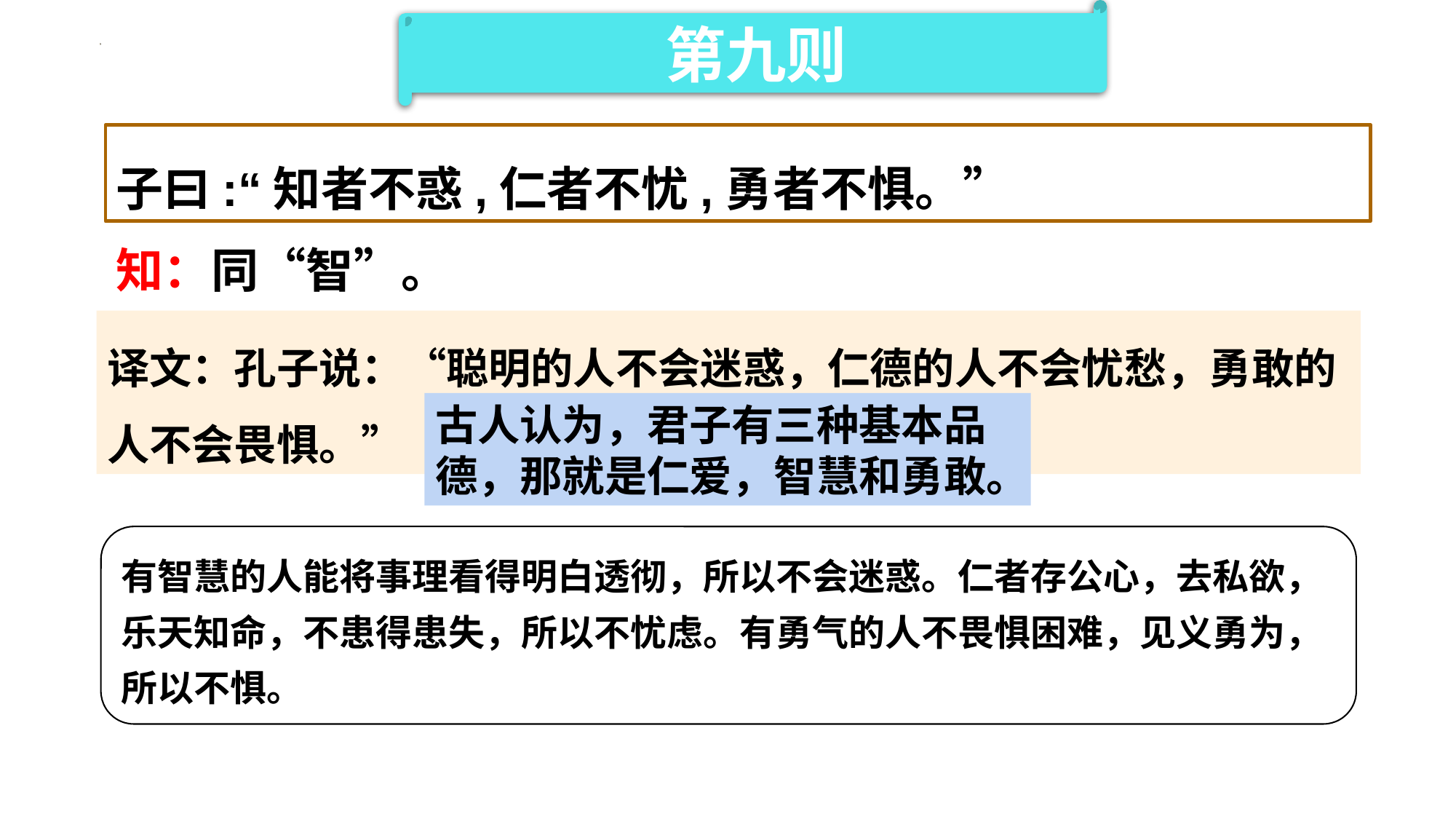

第九则
子曰:“知者不惑,仁者不忧,勇者不惧。”
知：同“智”。
译文：孔子说：“聪明的人不会迷惑，仁德的人不会忧愁，勇敢的人不会畏惧。”
古人认为，君子有三种基本品德，那就是仁爱，智慧和勇敢。
有智慧的人能将事理看得明白透彻，所以不会迷惑。仁者存公心，去私欲，乐天知命，不患得患失，所以不忧虑。有勇气的人不畏惧困难，见义勇为，所以不惧。
有智慧的人不会疑惑 因为知道大小、轻重、缓急、本末，判断力自然就强大;仁德的人行恕道(己所不欲，勿施于人人)则不会招人怨恨，行忠道(立人、达人)则会招人感激，人我关系处理得完善了，就不会忧应虑;真正的勇者不是行为壮烈，而在于内心强大，不存在惧怕之心，横逆忧患之来，淡然处之，这这才是大勇，故言“勇者不惧”。